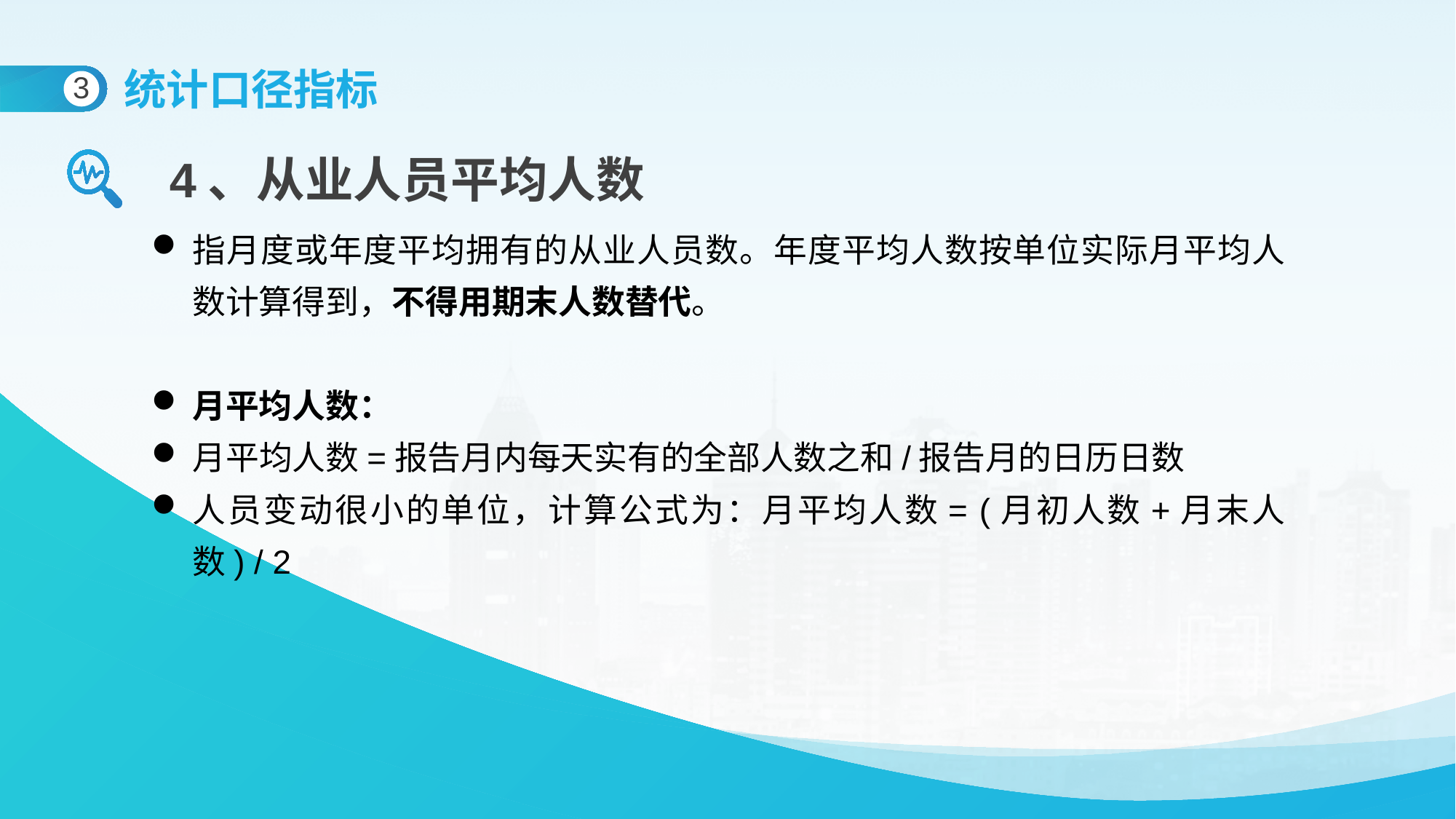

统计口径指标
3
4、从业人员平均人数

指月度或年度平均拥有的从业人员数。年度平均人数按单位实际月平均人数计算得到，不得用期末人数替代。

月平均人数：
月平均人数=报告月内每天实有的全部人数之和/报告月的日历日数
人员变动很小的单位，计算公式为：月平均人数= (月初人数+月末人数) / 2